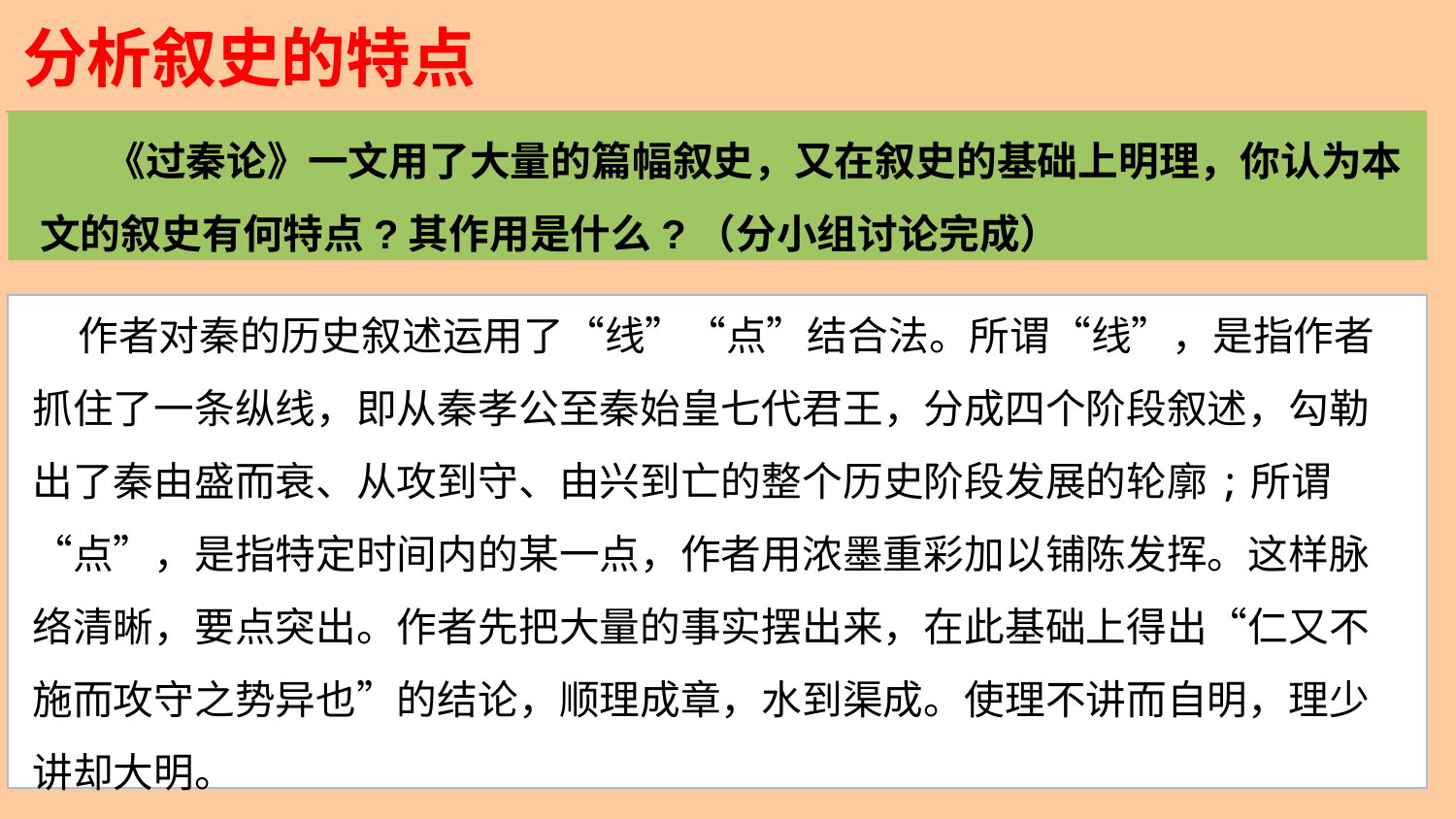

分析叙史的特点

      《过秦论》一文用了大量的篇幅叙史，又在叙史的基础上明理，你认为本文的叙史有何特点?其作用是什么?（分小组讨论完成）
    作者对秦的历史叙述运用了“线”“点”结合法。所谓“线”，是指作者抓住了一条纵线，即从秦孝公至秦始皇七代君王，分成四个阶段叙述，勾勒出了秦由盛而衰、从攻到守、由兴到亡的整个历史阶段发展的轮廓;所谓“点”，是指特定时间内的某一点，作者用浓墨重彩加以铺陈发挥。这样脉络清晰，要点突出。作者先把大量的事实摆出来，在此基础上得出“仁又不施而攻守之势异也”的结论，顺理成章，水到渠成。使理不讲而自明，理少讲却大明。